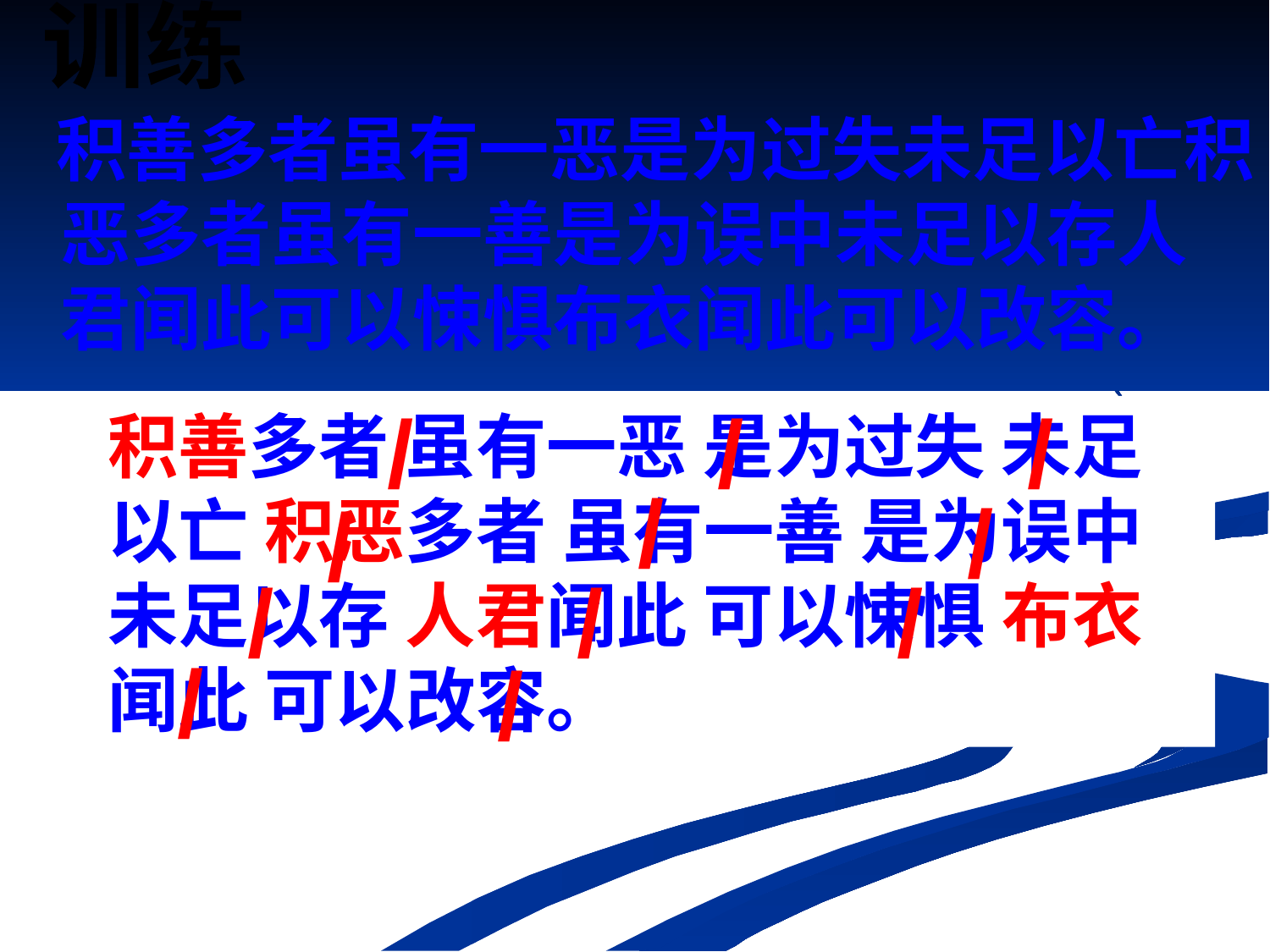

积善多者虽有一恶是为过失未足以亡积恶多者虽有一善是为误中未足以存人君闻此可以悚惧布衣闻此可以改容。
训练
/
/
/
积善多者 虽有一恶 是为过失 未足以亡 积恶多者 虽有一善 是为误中 未足以存 人君闻此 可以悚惧 布衣闻此 可以改容。
/
/
/
/
/
/
/
/